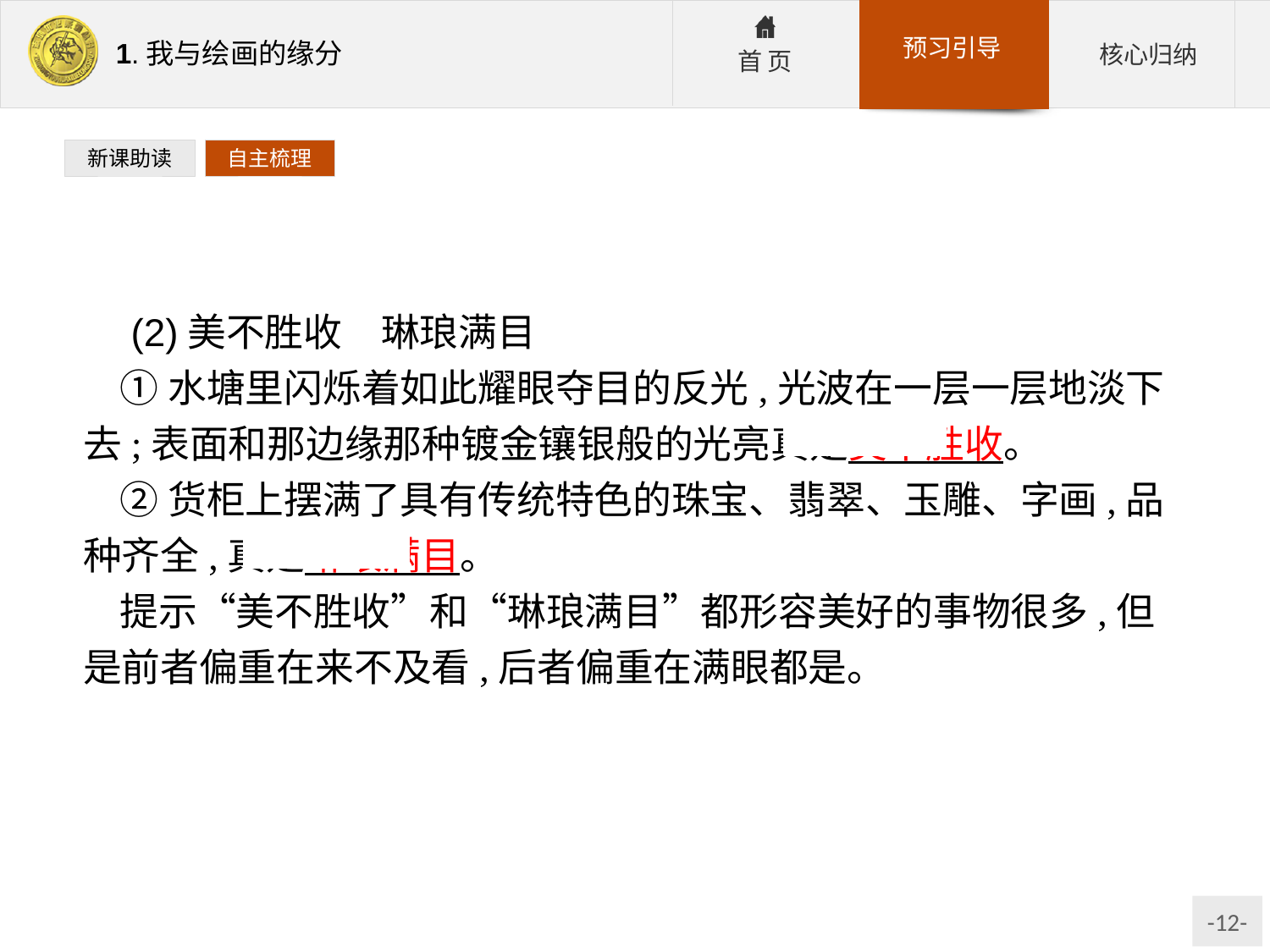

新课助读
自主梳理
 (2)美不胜收　琳琅满目
①水塘里闪烁着如此耀眼夺目的反光,光波在一层一层地淡下去;表面和那边缘那种镀金镶银般的光亮真是美不胜收。
②货柜上摆满了具有传统特色的珠宝、翡翠、玉雕、字画,品种齐全,真是琳琅满目。
提示“美不胜收”和“琳琅满目”都形容美好的事物很多,但是前者偏重在来不及看,后者偏重在满眼都是。